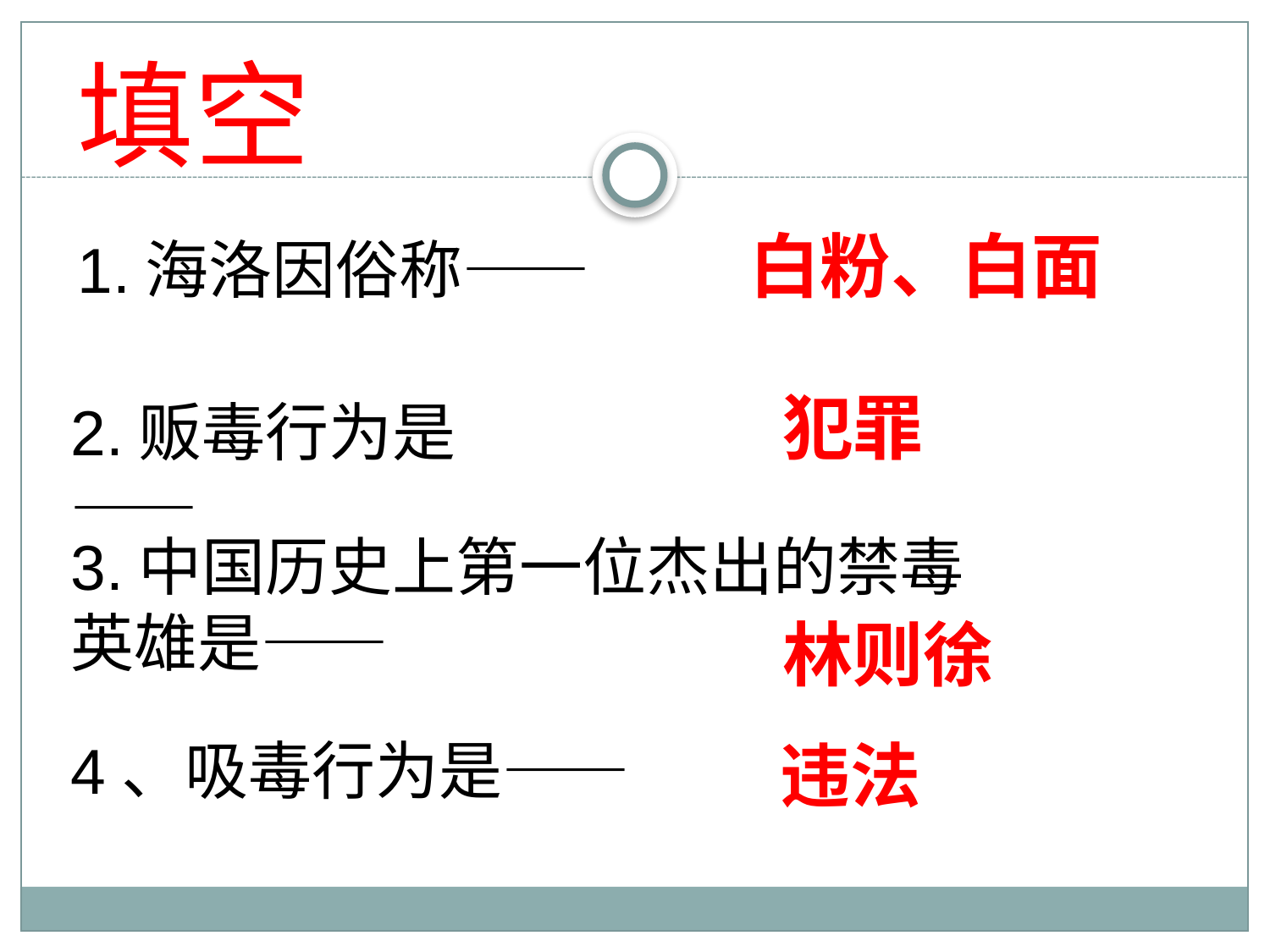

填空
白粉、白面
1.海洛因俗称——
犯罪
2.贩毒行为是——
3.中国历史上第一位杰出的禁毒英雄是——
林则徐
4、吸毒行为是——
违法